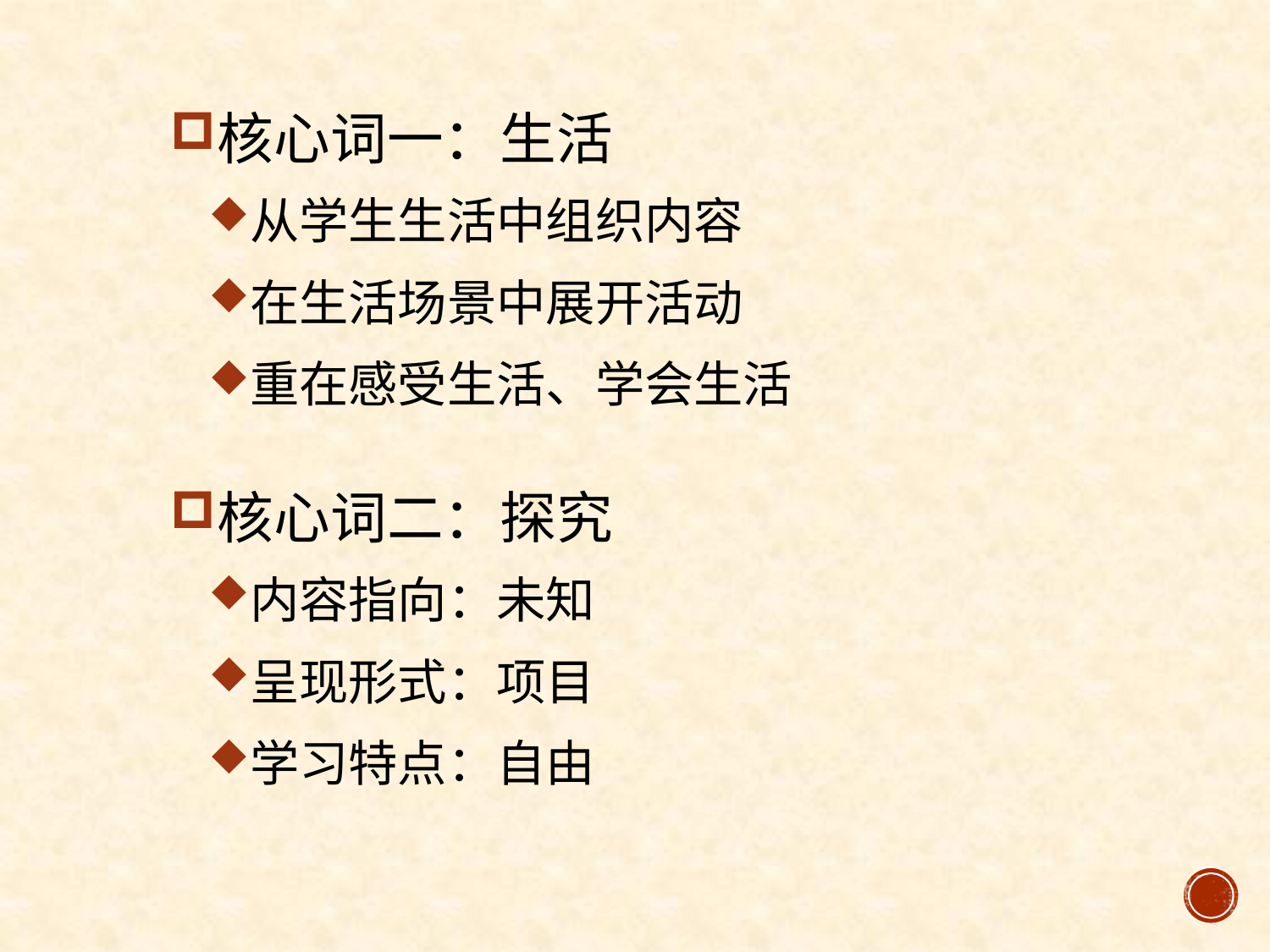

核心词一：生活
从学生生活中组织内容
在生活场景中展开活动
重在感受生活、学会生活
核心词二：探究
内容指向：未知
呈现形式：项目
学习特点：自由